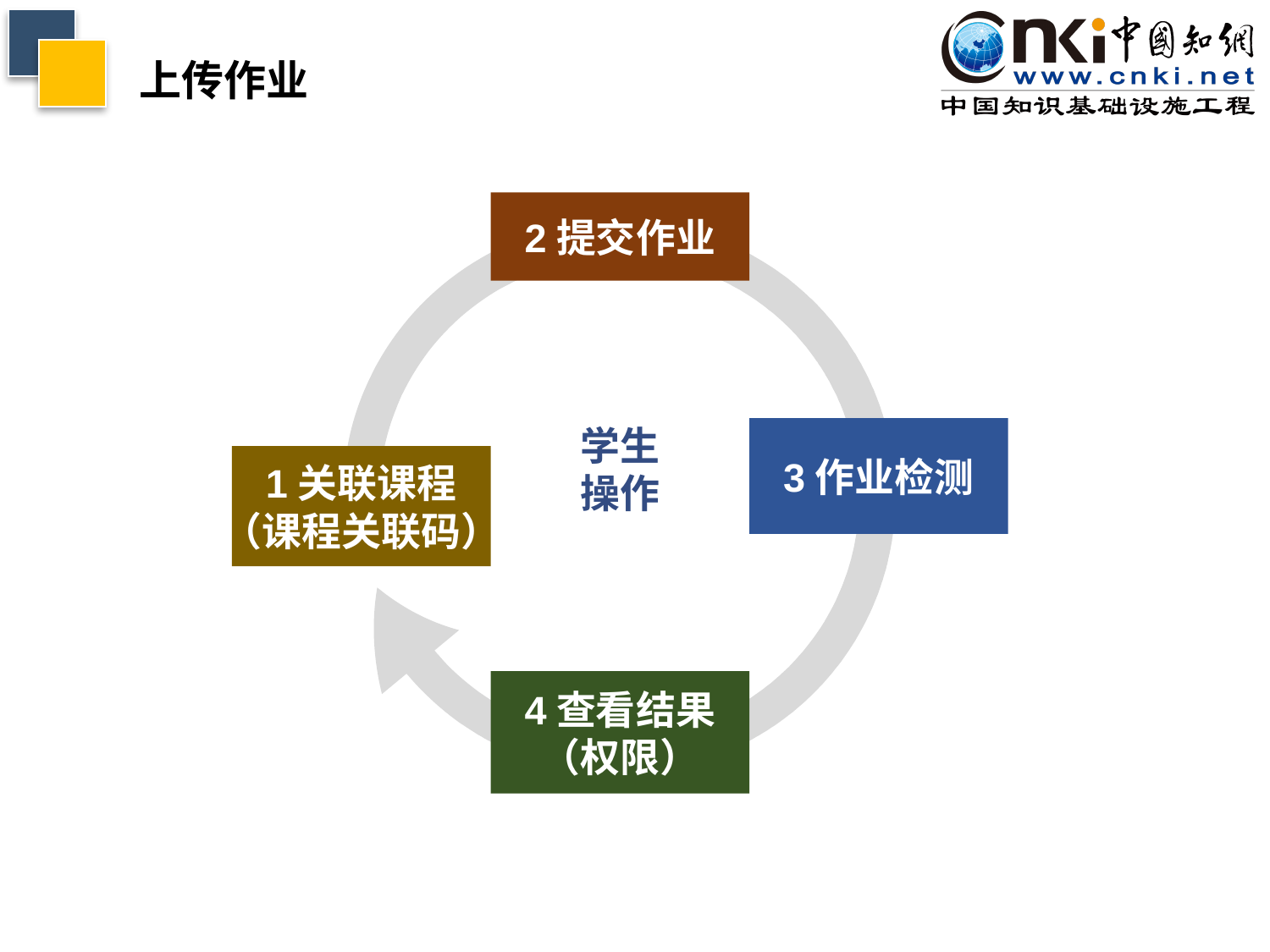

上传作业
2提交作业

学生
操作
3作业检测
1关联课程
（课程关联码）
4查看结果
（权限）